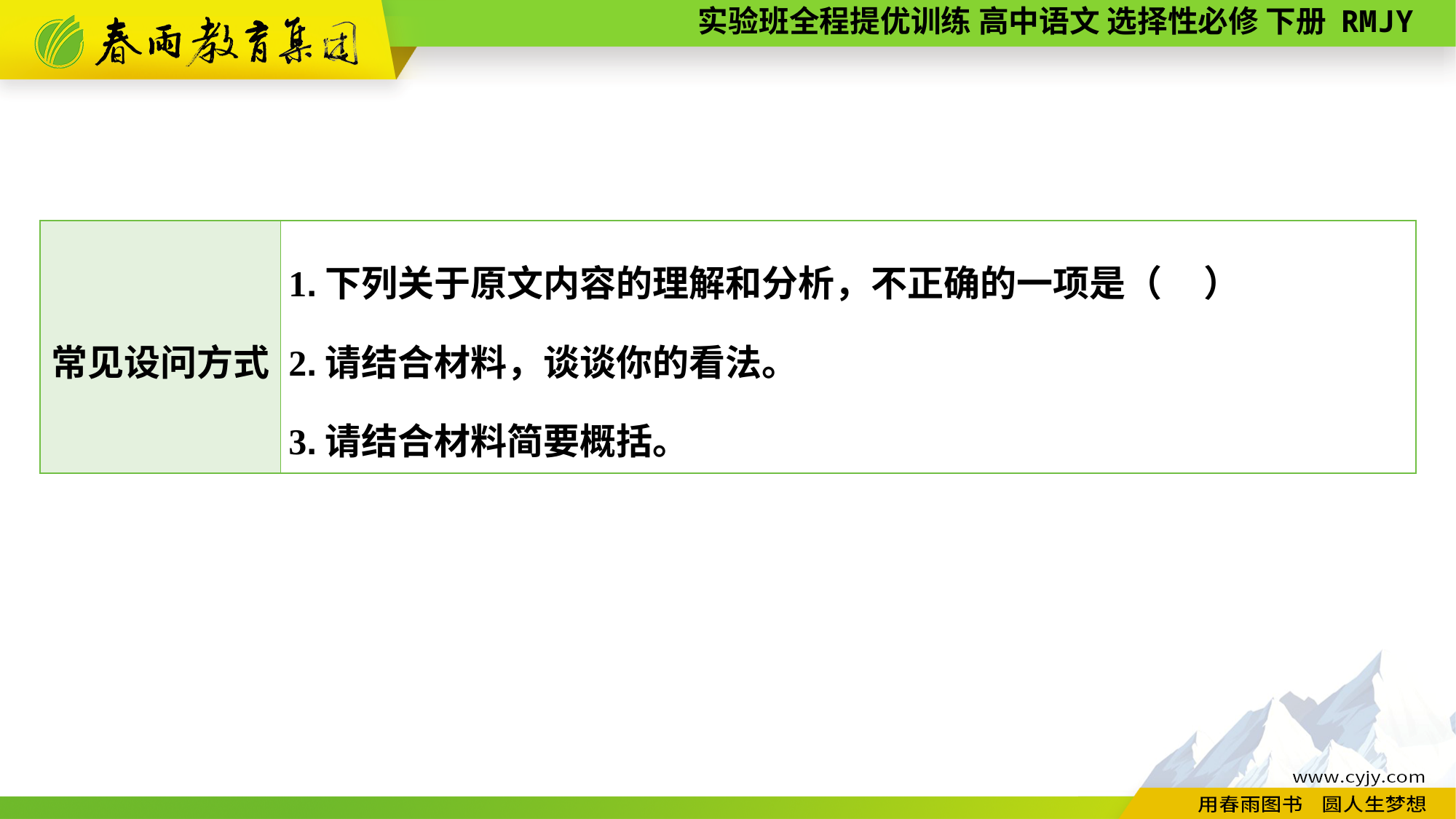

| 常见设问方式 | 1.下列关于原文内容的理解和分析，不正确的一项是（ ） 2.请结合材料，谈谈你的看法。 3.请结合材料简要概括。 |
| --- | --- |